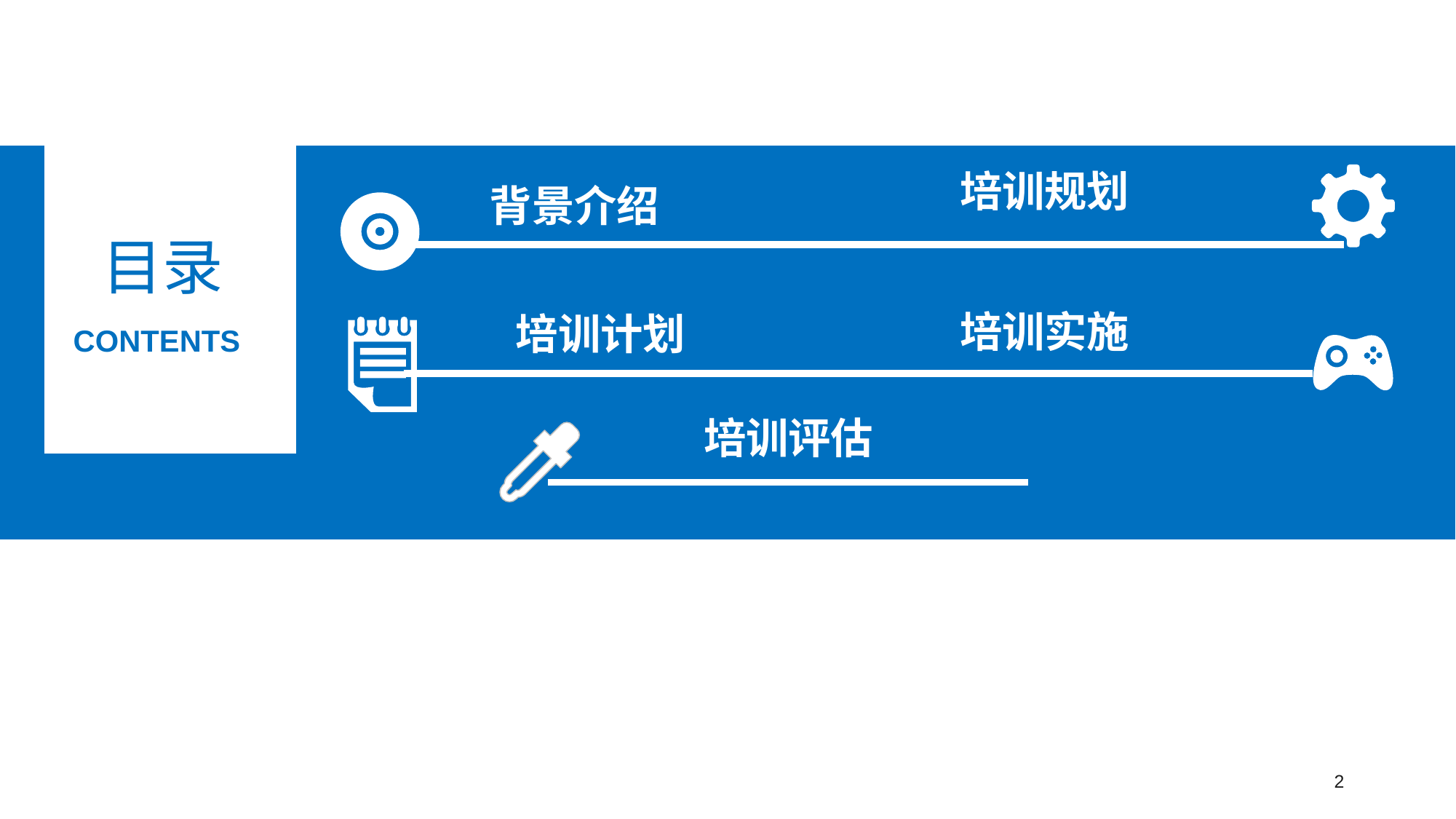

培训规划

背景介绍

目录
培训实施
培训计划
CONTENTS

培训评估

2